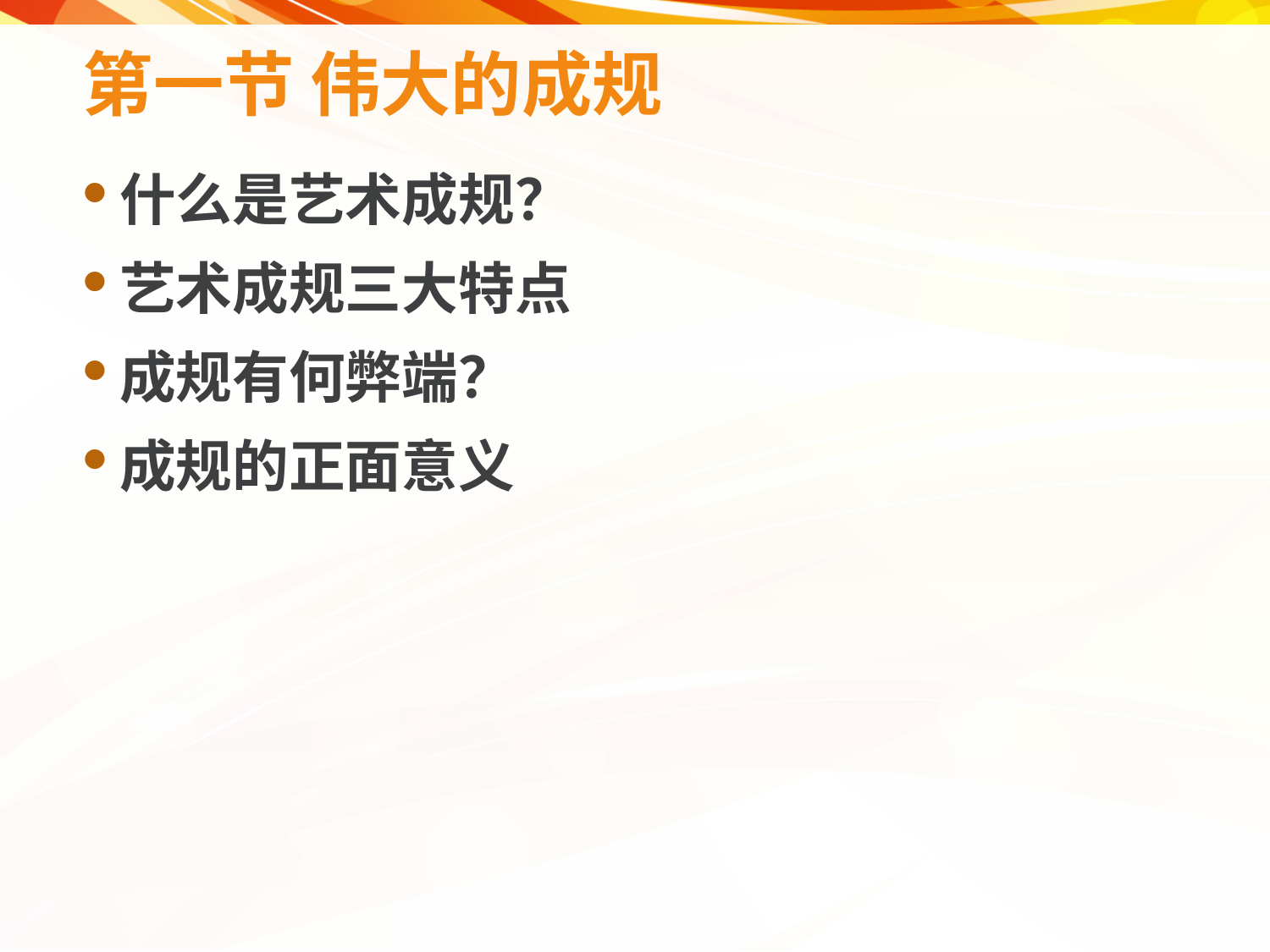

# 第一节 伟大的成规
什么是艺术成规？
艺术成规三大特点
成规有何弊端？
成规的正面意义